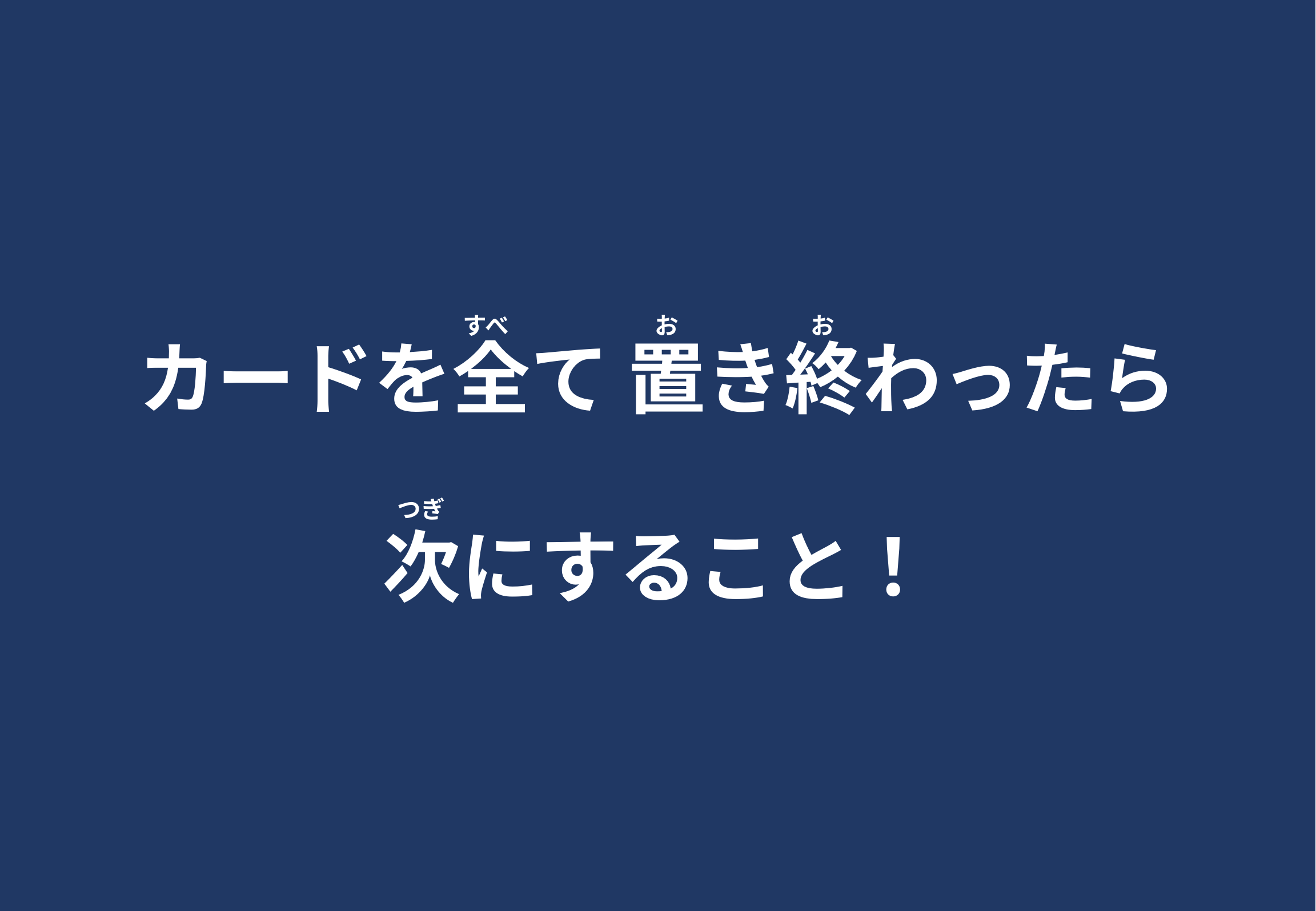

すべ
お
お
カードを全て 置き終わったら

次にすること！
つぎ